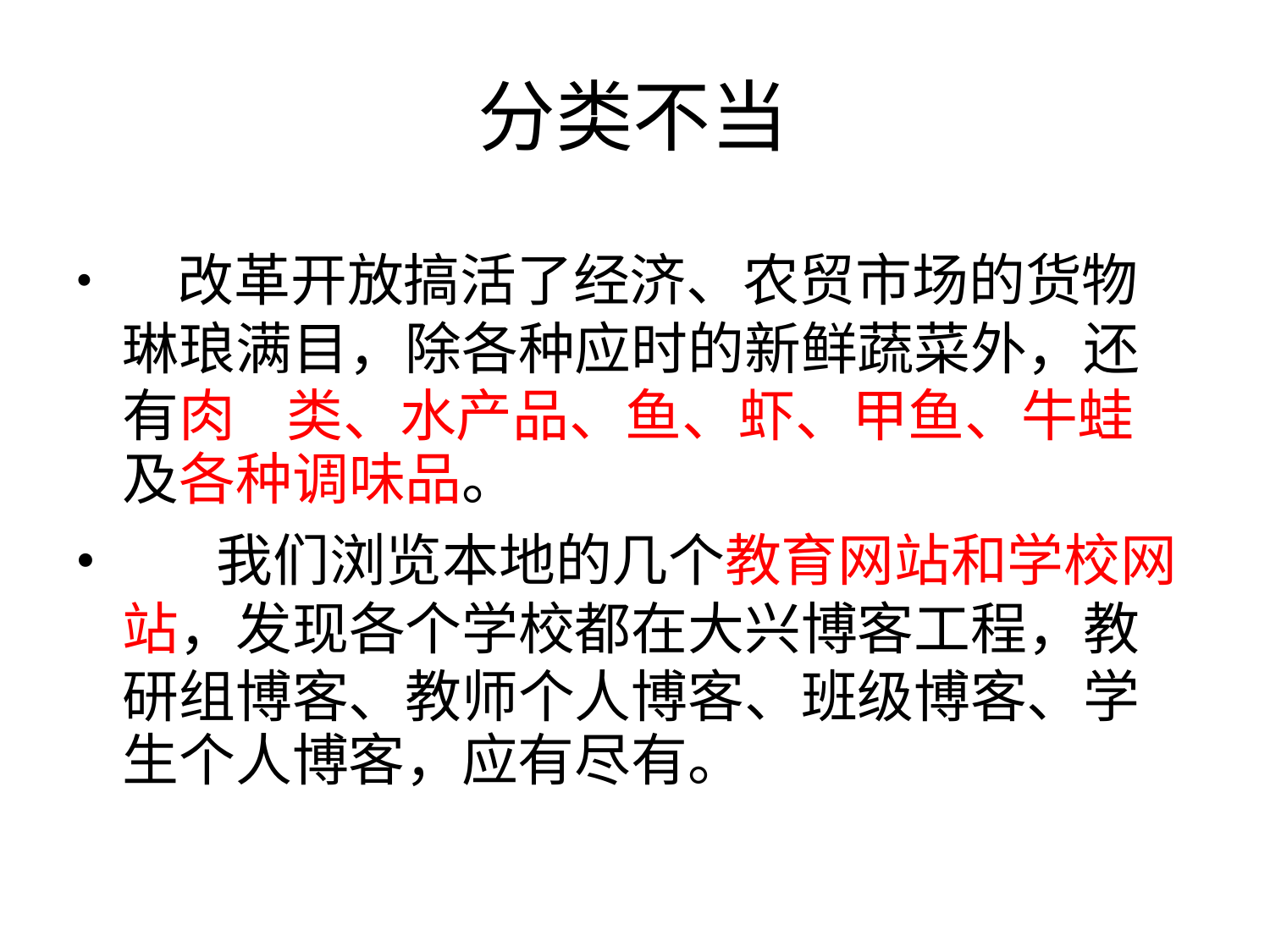

分类不当
•

•
	改革开放搞活了经济、农贸市场的货物
琳琅满目，除各种应时的新鲜蔬菜外，还
有肉    类、水产品、鱼、虾、甲鱼、牛蛙
及各种调味品。

		我们浏览本地的几个教育网站和学校网
站，发现各个学校都在大兴博客工程，教
研组博客、教师个人博客、班级博客、学
生个人博客，应有尽有。